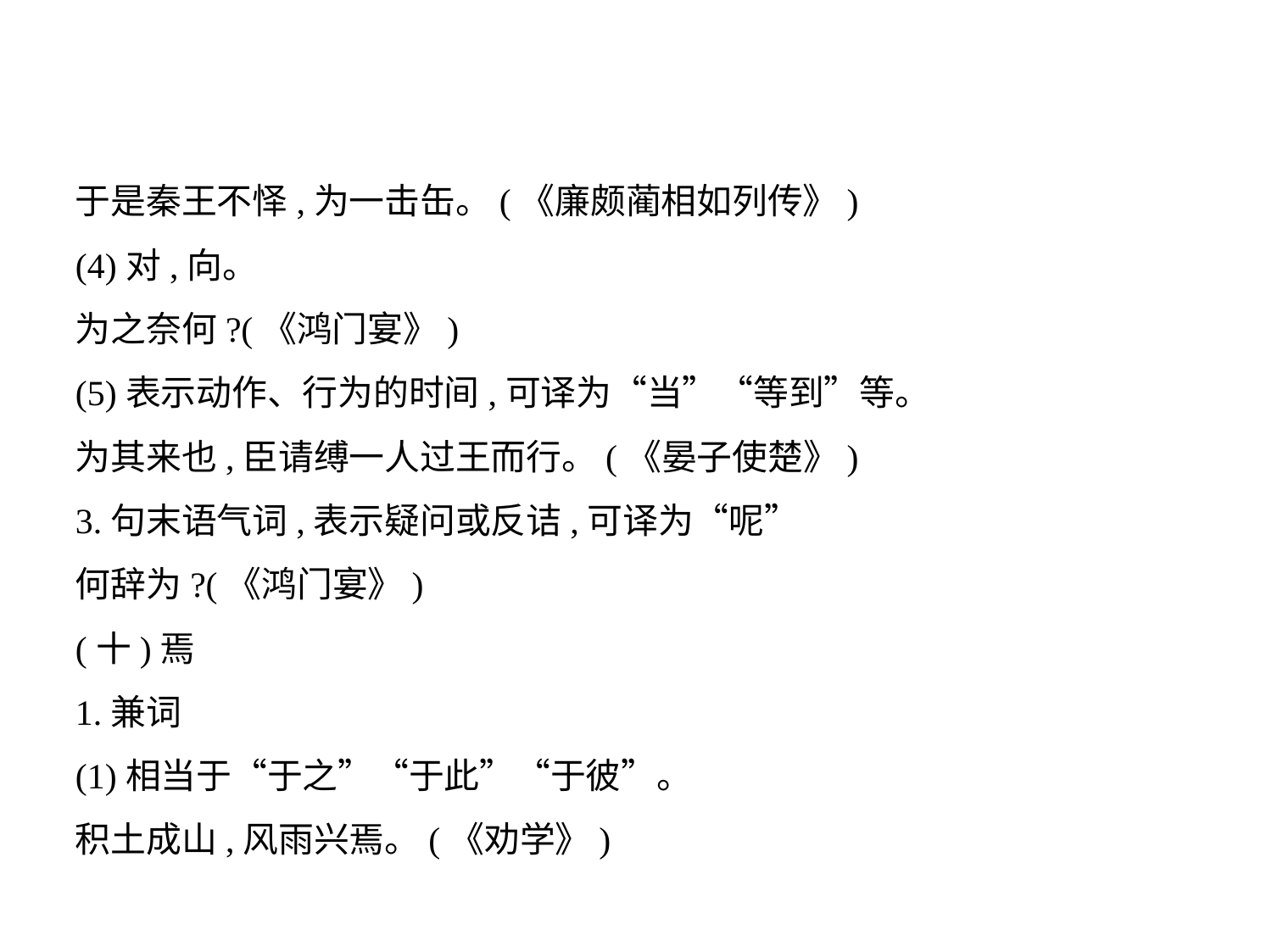

于是秦王不怿,为一击缶。(《廉颇蔺相如列传》)
(4)对,向。
为之奈何?(《鸿门宴》)
(5)表示动作、行为的时间,可译为“当”“等到”等。
为其来也,臣请缚一人过王而行。(《晏子使楚》)
3.句末语气词,表示疑问或反诘,可译为“呢”
何辞为?(《鸿门宴》)
(十)焉
1.兼词
(1)相当于“于之”“于此”“于彼”。
积土成山,风雨兴焉。(《劝学》)